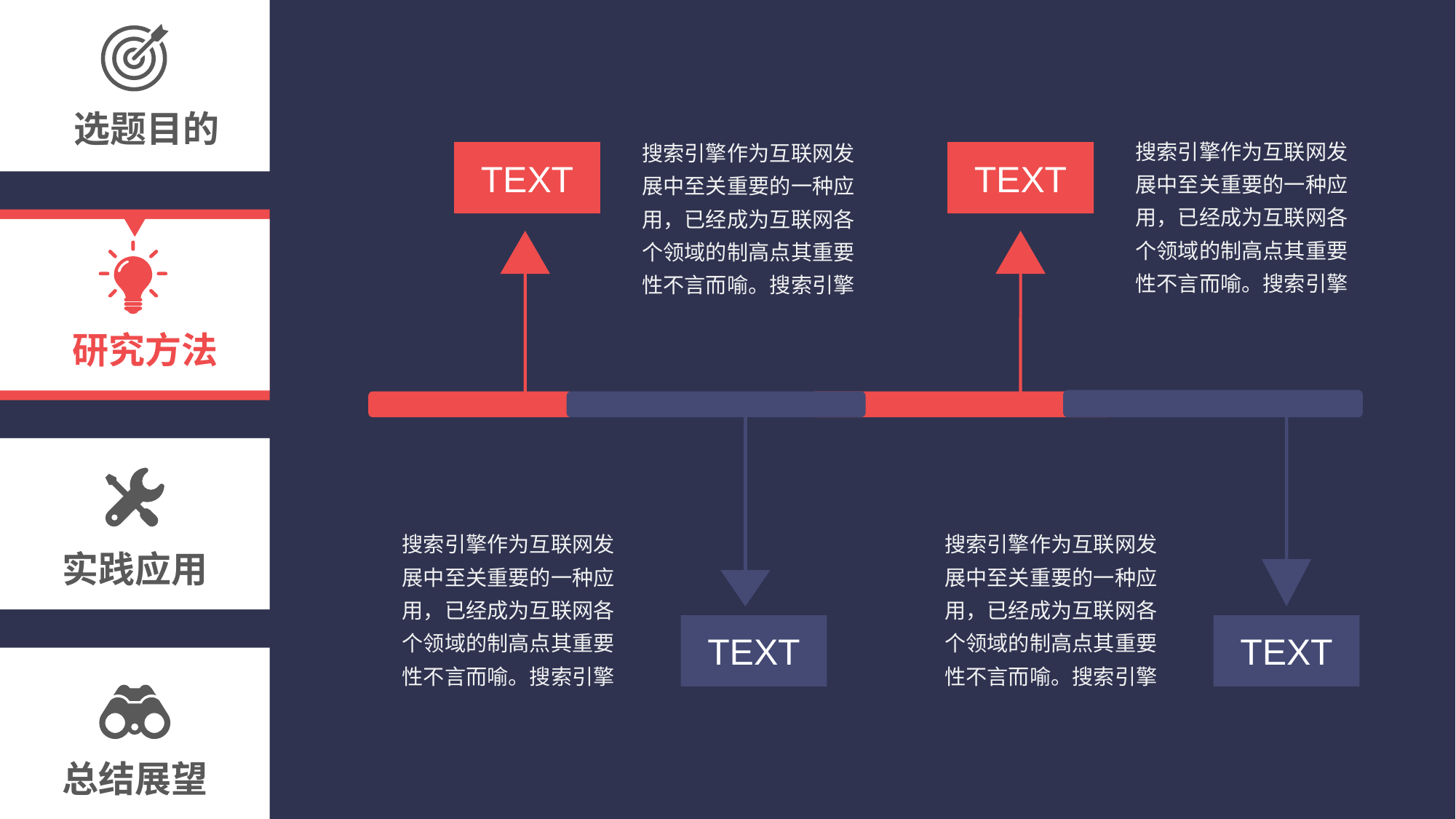

选题目的
搜索引擎作为互联网发展中至关重要的一种应用，已经成为互联网各个领域的制高点其重要性不言而喻。搜索引擎
搜索引擎作为互联网发展中至关重要的一种应用，已经成为互联网各个领域的制高点其重要性不言而喻。搜索引擎
TEXT
TEXT

研究方法

搜索引擎作为互联网发展中至关重要的一种应用，已经成为互联网各个领域的制高点其重要性不言而喻。搜索引擎
搜索引擎作为互联网发展中至关重要的一种应用，已经成为互联网各个领域的制高点其重要性不言而喻。搜索引擎
实践应用

TEXT
TEXT

总结展望